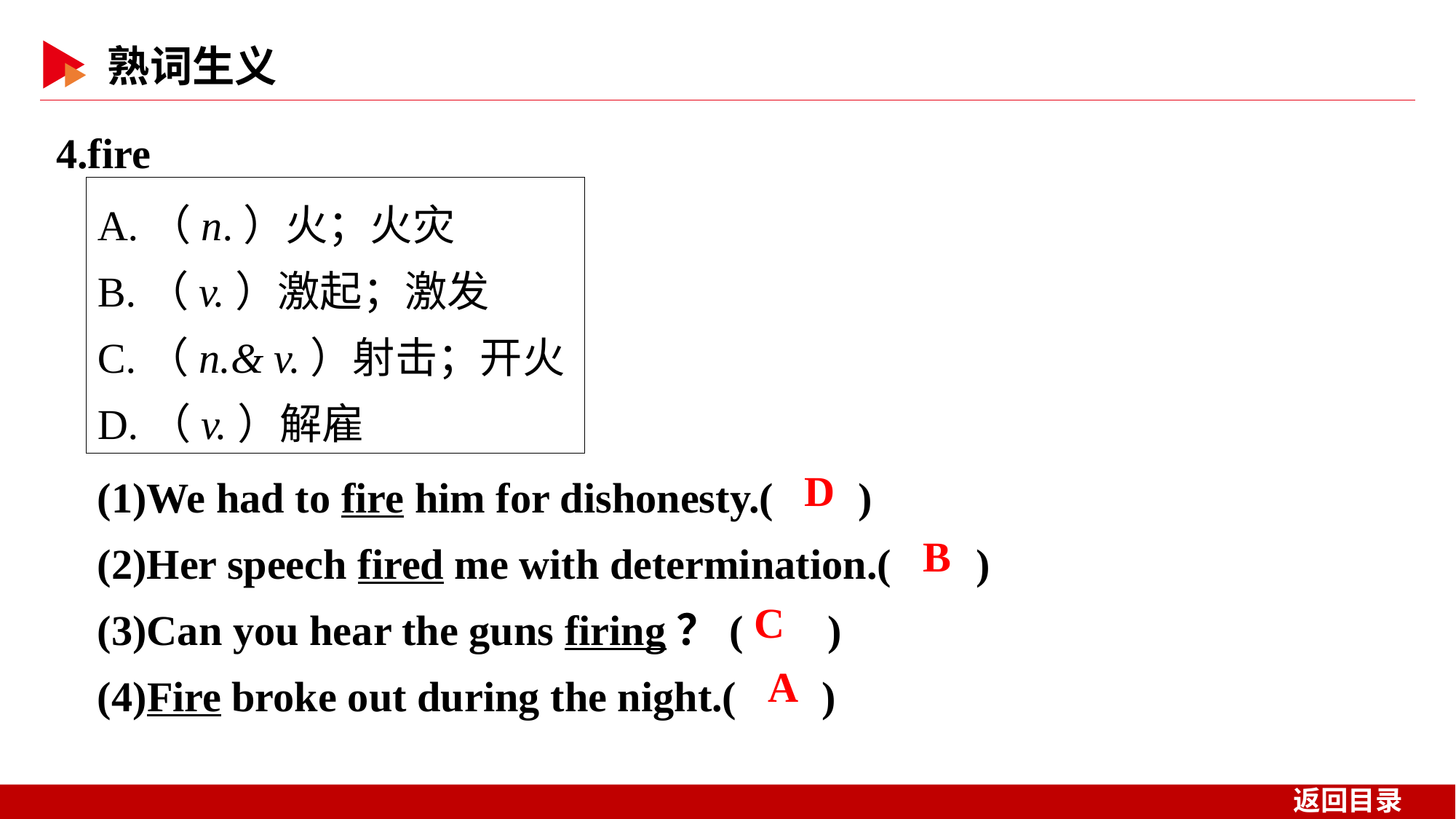

4.fire
A.（n.）火；火灾
B.（v.）激起；激发
C.（n.& v.）射击；开火
D.（v.）解雇
(1)We had to fire him for dishonesty.(        )
(2)Her speech fired me with determination.(        )
(3)Can you hear the guns firing？(        )
(4)Fire broke out during the night.(        )
   D
   B
   C
   A